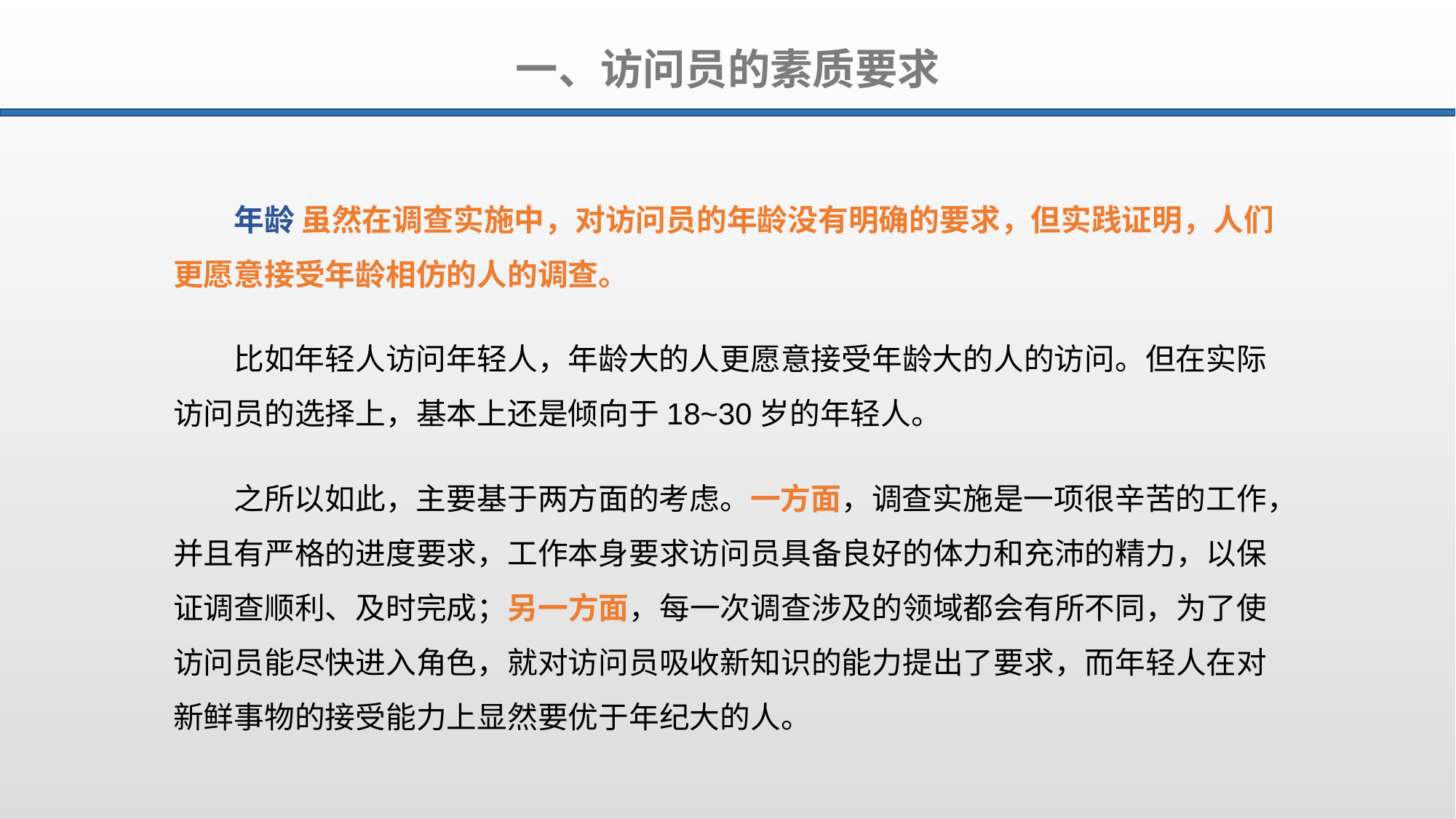

一、访问员的素质要求

年龄 虽然在调查实施中，对访问员的年龄没有明确的要求，但实践证明，人们更愿意接受年龄相仿的人的调查。
比如年轻人访问年轻人，年龄大的人更愿意接受年龄大的人的访问。但在实际访问员的选择上，基本上还是倾向于18~30岁的年轻人。
之所以如此，主要基于两方面的考虑。一方面，调查实施是一项很辛苦的工作，并且有严格的进度要求，工作本身要求访问员具备良好的体力和充沛的精力，以保证调查顺利、及时完成；另一方面，每一次调查涉及的领域都会有所不同，为了使访问员能尽快进入角色，就对访问员吸收新知识的能力提出了要求，而年轻人在对新鲜事物的接受能力上显然要优于年纪大的人。